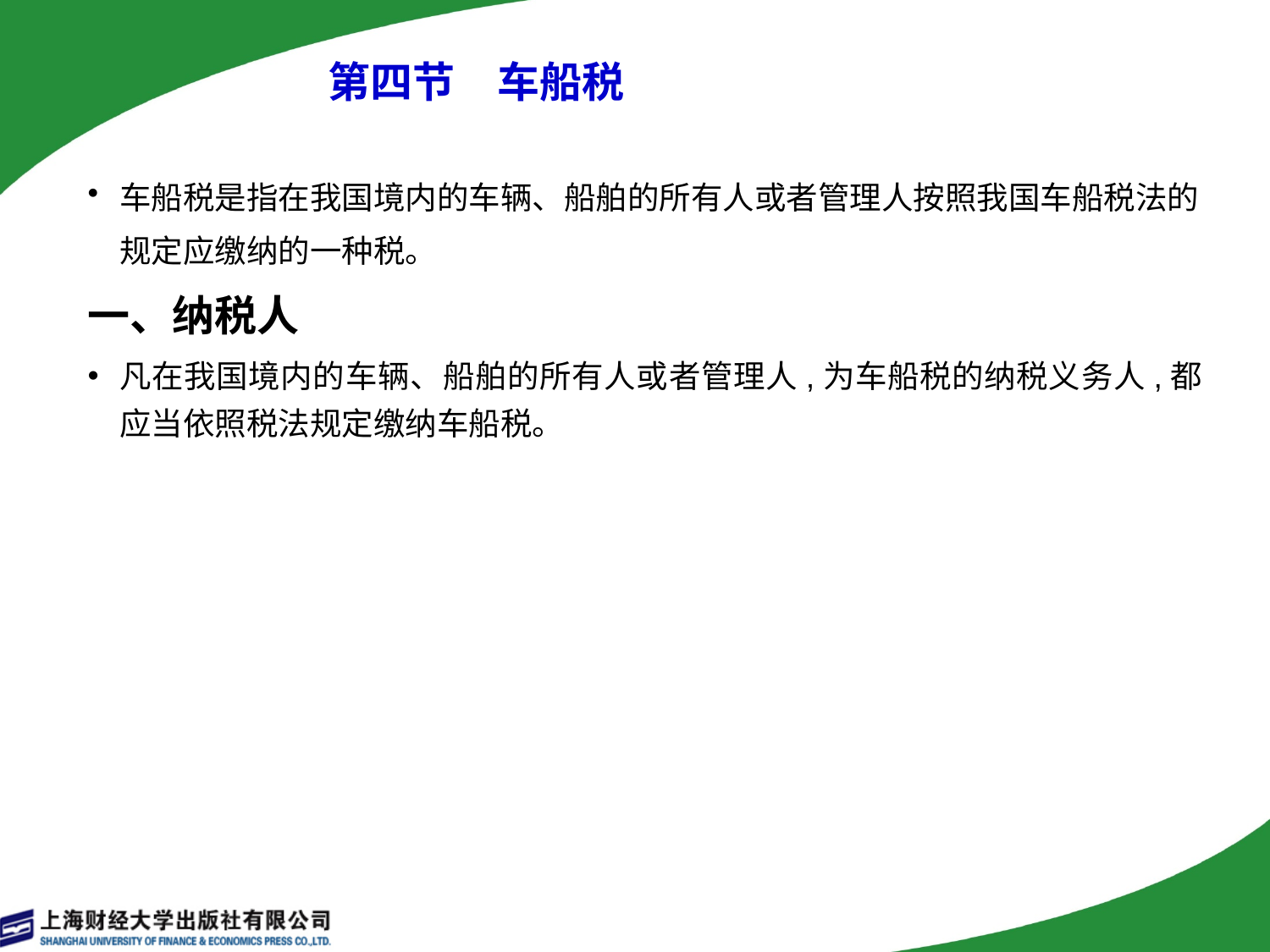

# 第四节　车船税
车船税是指在我国境内的车辆、船舶的所有人或者管理人按照我国车船税法的规定应缴纳的一种税。
一、纳税人
凡在我国境内的车辆、船舶的所有人或者管理人,为车船税的纳税义务人,都应当依照税法规定缴纳车船税。